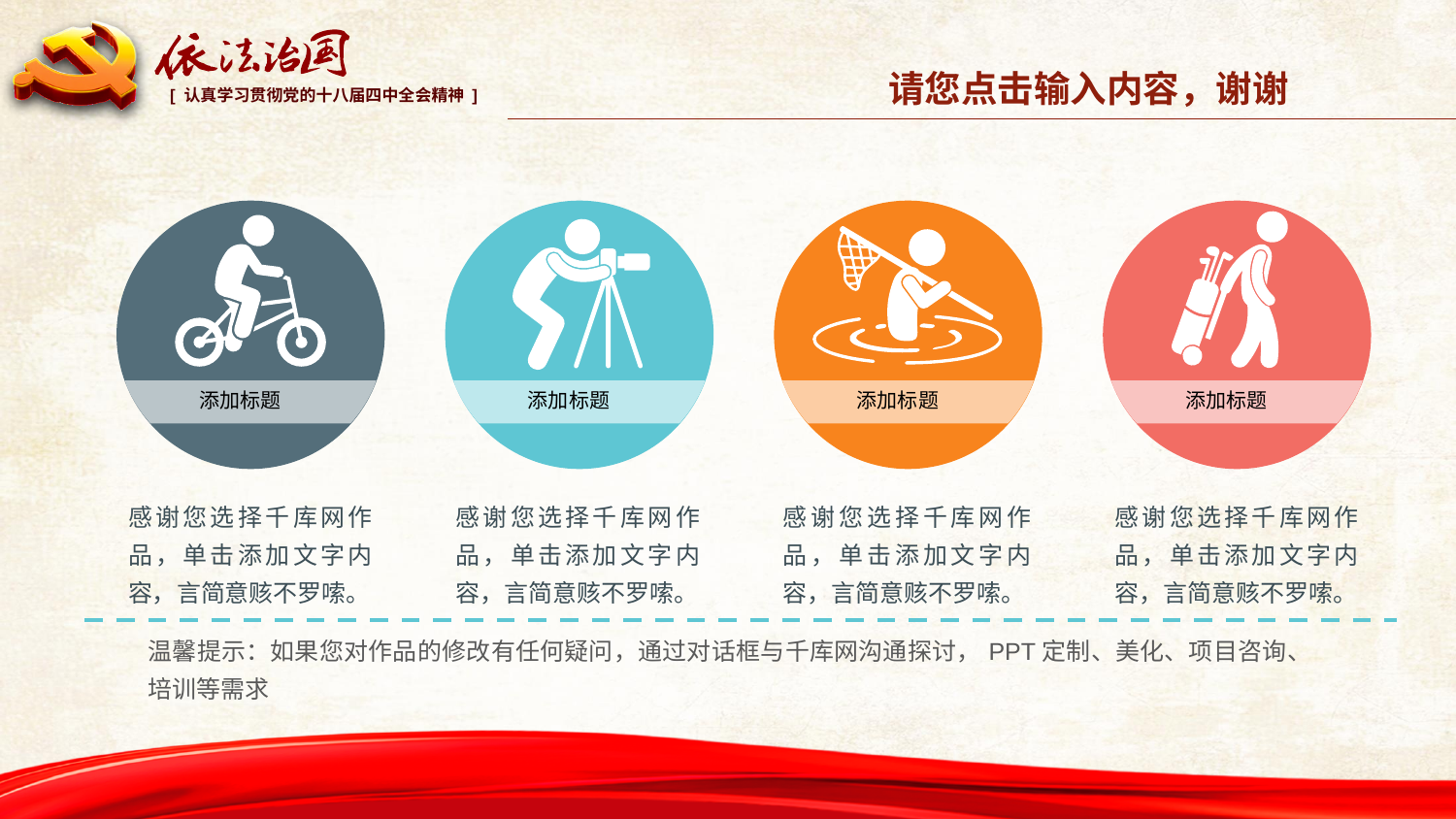

请您点击输入内容，谢谢

添加标题

添加标题

添加标题

添加标题

感谢您选择千库网作品，单击添加文字内容，言简意赅不罗嗦。
感谢您选择千库网作品，单击添加文字内容，言简意赅不罗嗦。
感谢您选择千库网作品，单击添加文字内容，言简意赅不罗嗦。
感谢您选择千库网作品，单击添加文字内容，言简意赅不罗嗦。
温馨提示：如果您对作品的修改有任何疑问，通过对话框与千库网沟通探讨，PPT定制、美化、项目咨询、培训等需求